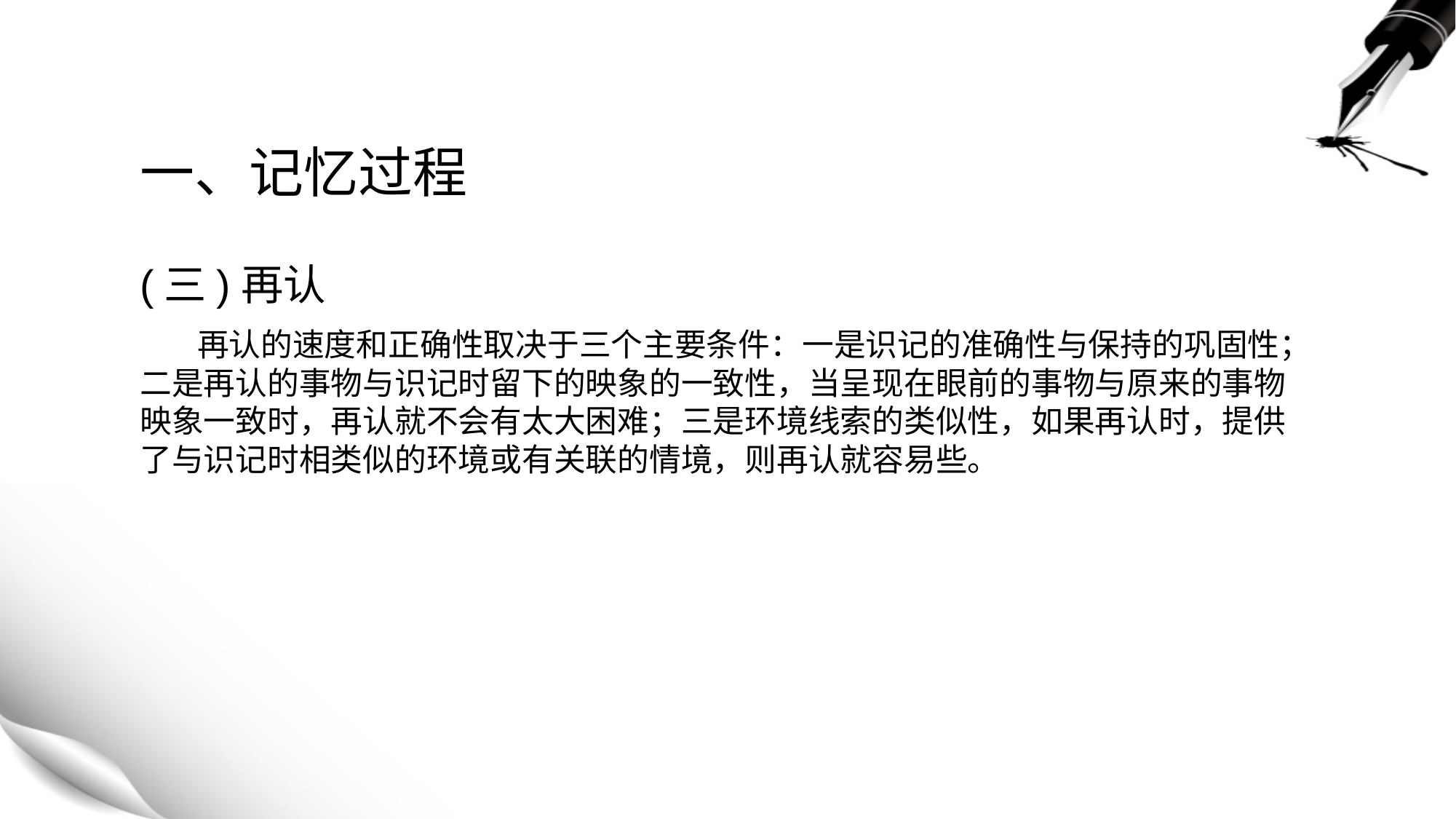

# 一、记忆过程
(三)再认
       再认的速度和正确性取决于三个主要条件：一是识记的准确性与保持的巩固性；二是再认的事物与识记时留下的映象的一致性，当呈现在眼前的事物与原来的事物映象一致时，再认就不会有太大困难；三是环境线索的类似性，如果再认时，提供了与识记时相类似的环境或有关联的情境，则再认就容易些。